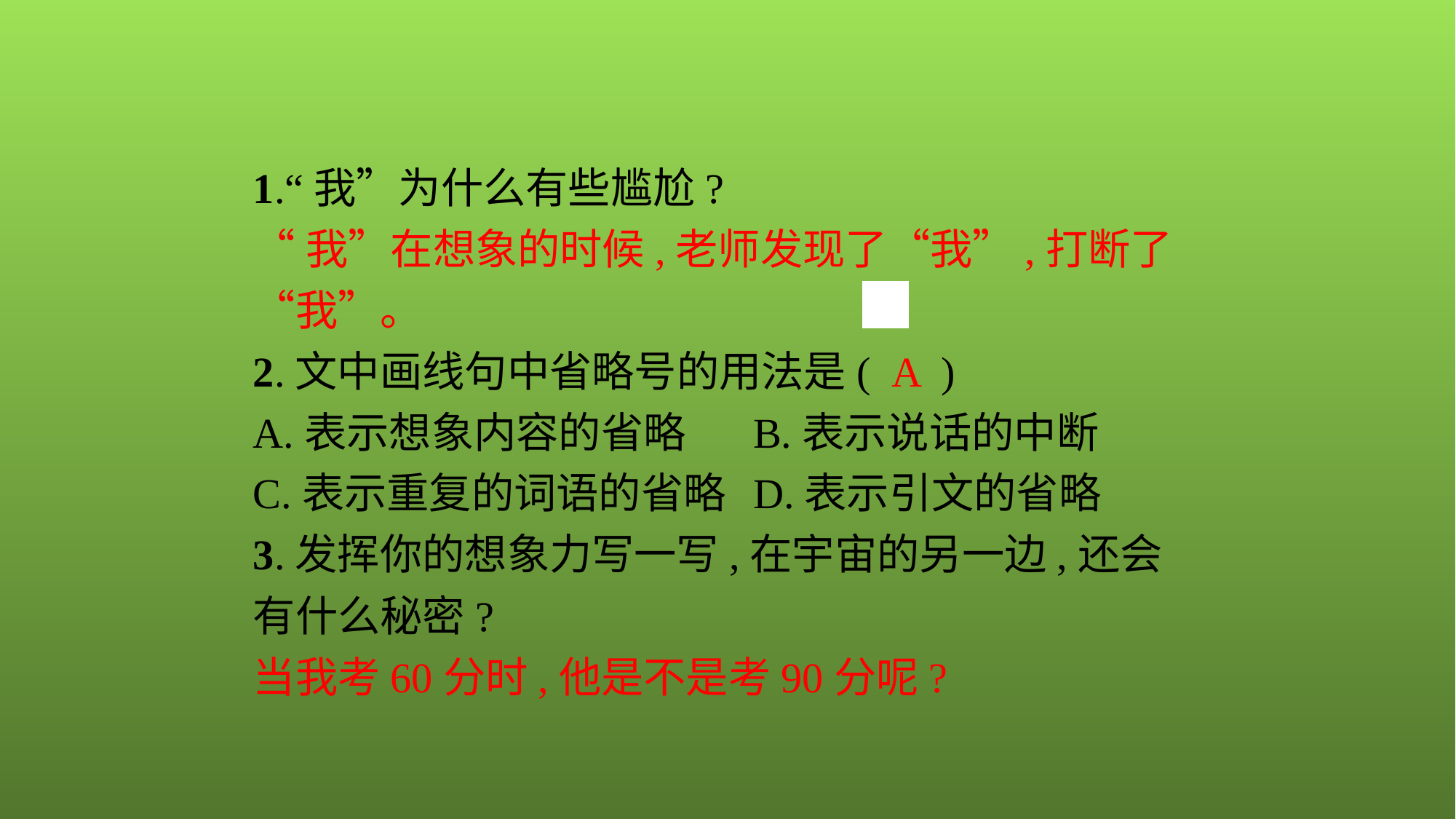

1.“我”为什么有些尴尬?
“我”在想象的时候,老师发现了“我”,打断了“我”。
2.文中画线句中省略号的用法是(  A  )
A.表示想象内容的省略	B.表示说话的中断
C.表示重复的词语的省略	D.表示引文的省略
3.发挥你的想象力写一写,在宇宙的另一边,还会有什么秘密?
当我考60分时,他是不是考90分呢?